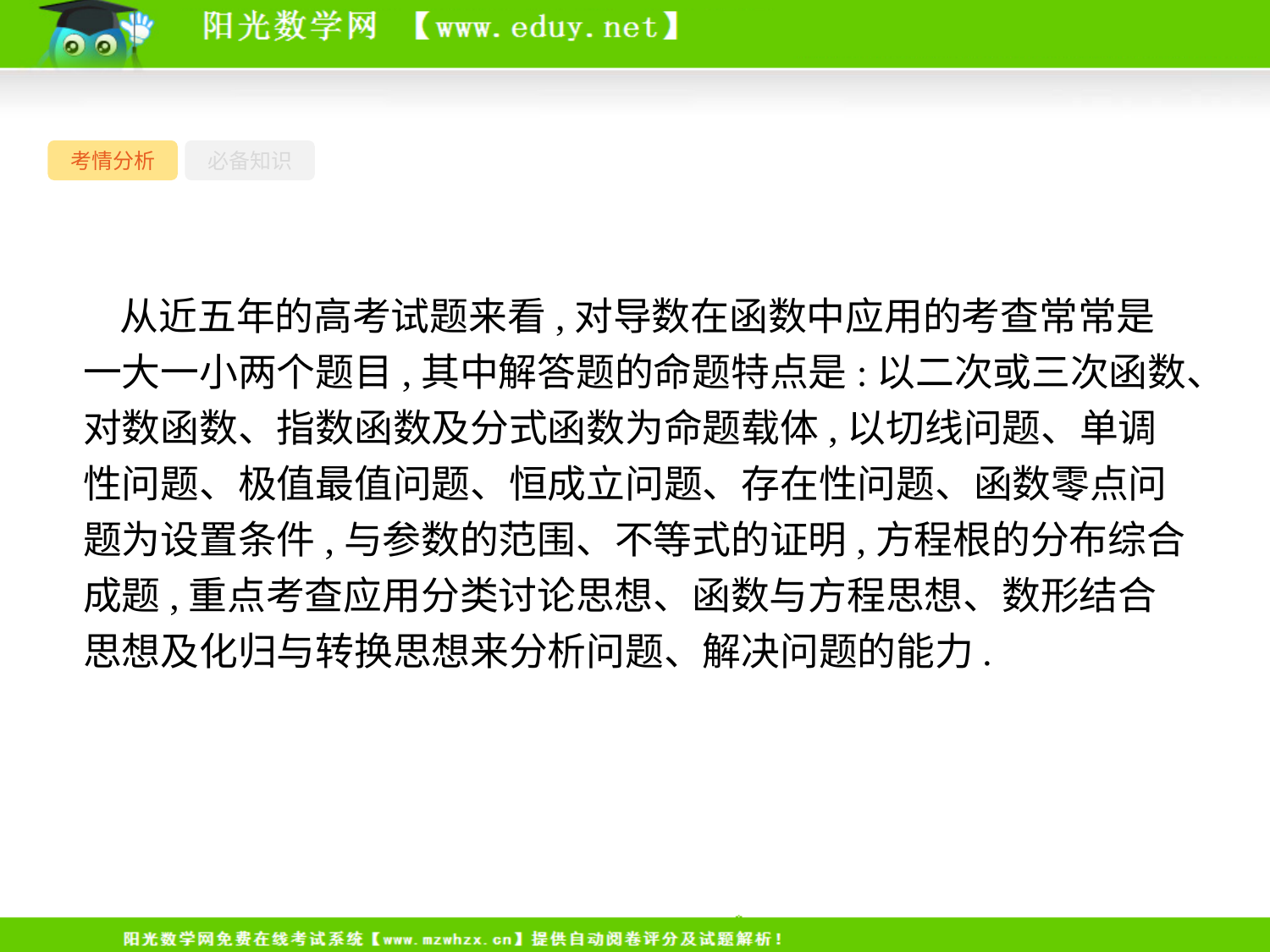

考情分析
必备知识
从近五年的高考试题来看,对导数在函数中应用的考查常常是一大一小两个题目,其中解答题的命题特点是:以二次或三次函数、对数函数、指数函数及分式函数为命题载体,以切线问题、单调性问题、极值最值问题、恒成立问题、存在性问题、函数零点问题为设置条件,与参数的范围、不等式的证明,方程根的分布综合成题,重点考查应用分类讨论思想、函数与方程思想、数形结合思想及化归与转换思想来分析问题、解决问题的能力.